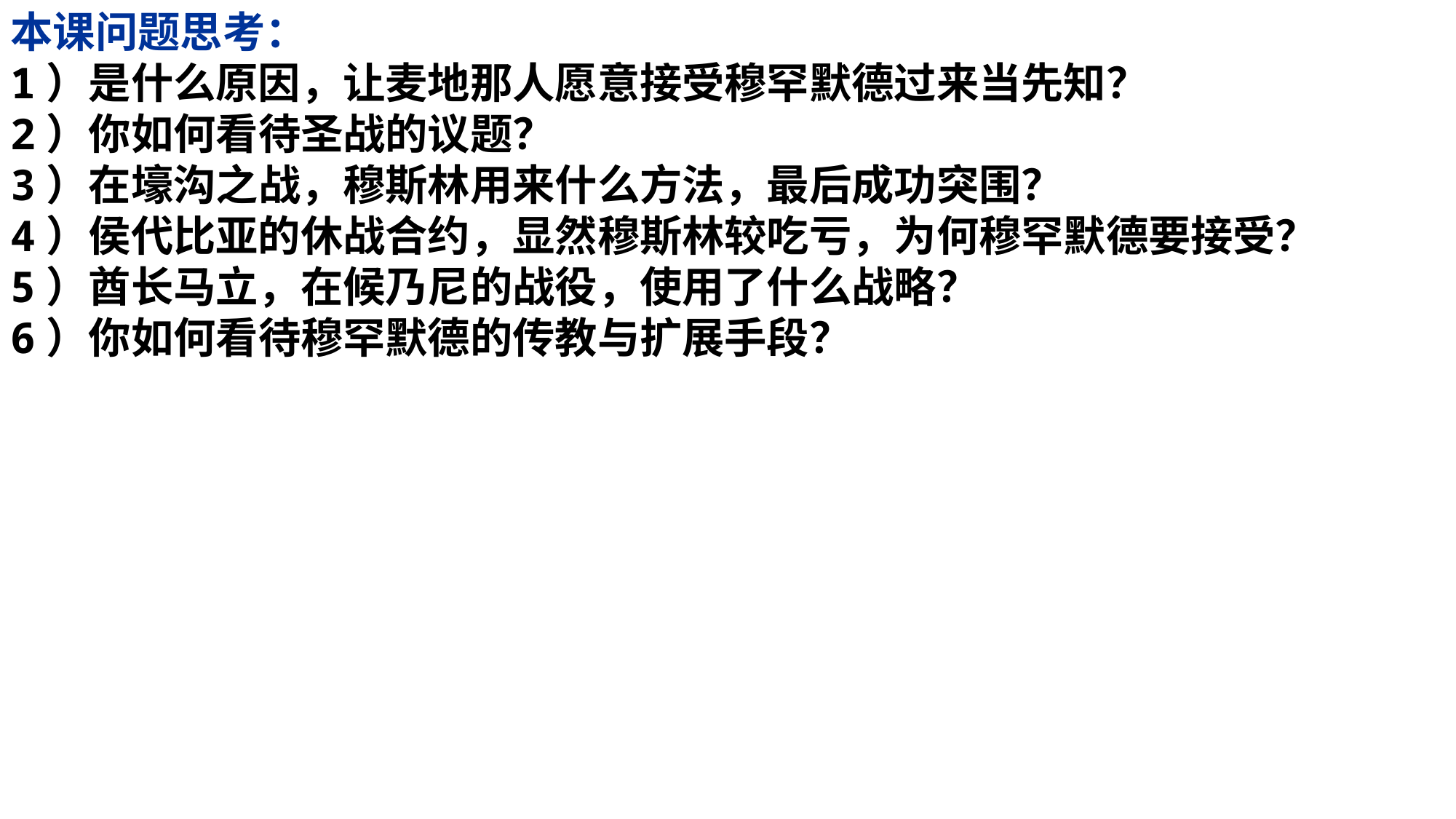

本课问题思考：
1）是什么原因，让麦地那人愿意接受穆罕默德过来当先知？
2）你如何看待圣战的议题？
3）在壕沟之战，穆斯林用来什么方法，最后成功突围？
4）侯代比亚的休战合约，显然穆斯林较吃亏，为何穆罕默德要接受？
5）酋长马立，在候乃尼的战役，使用了什么战略？
6）你如何看待穆罕默德的传教与扩展手段？